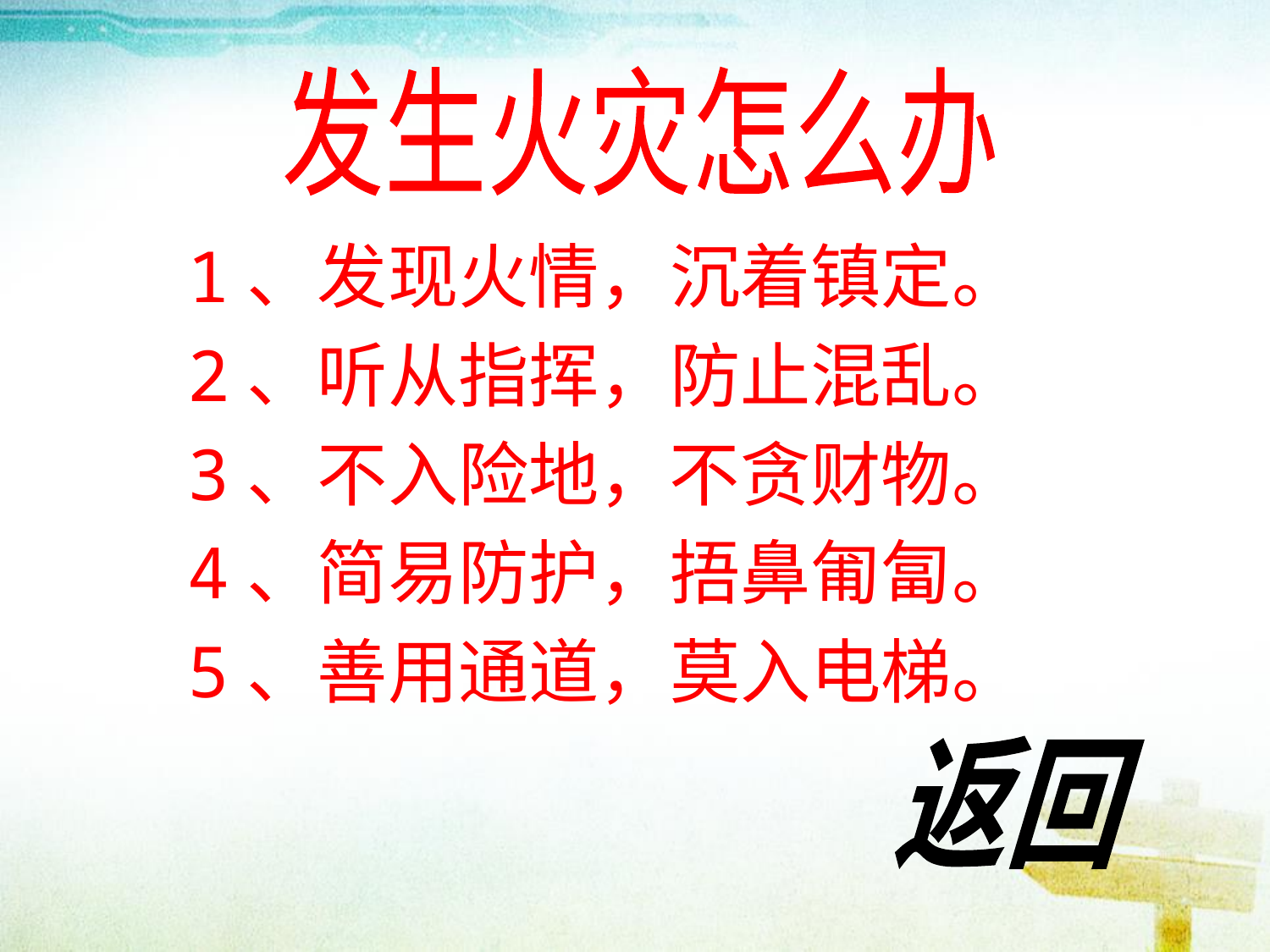

发生火灾怎么办
1、发现火情，沉着镇定。
2、听从指挥，防止混乱。
3、不入险地，不贪财物。
4、简易防护，捂鼻匍匐。
5、善用通道，莫入电梯。
返回